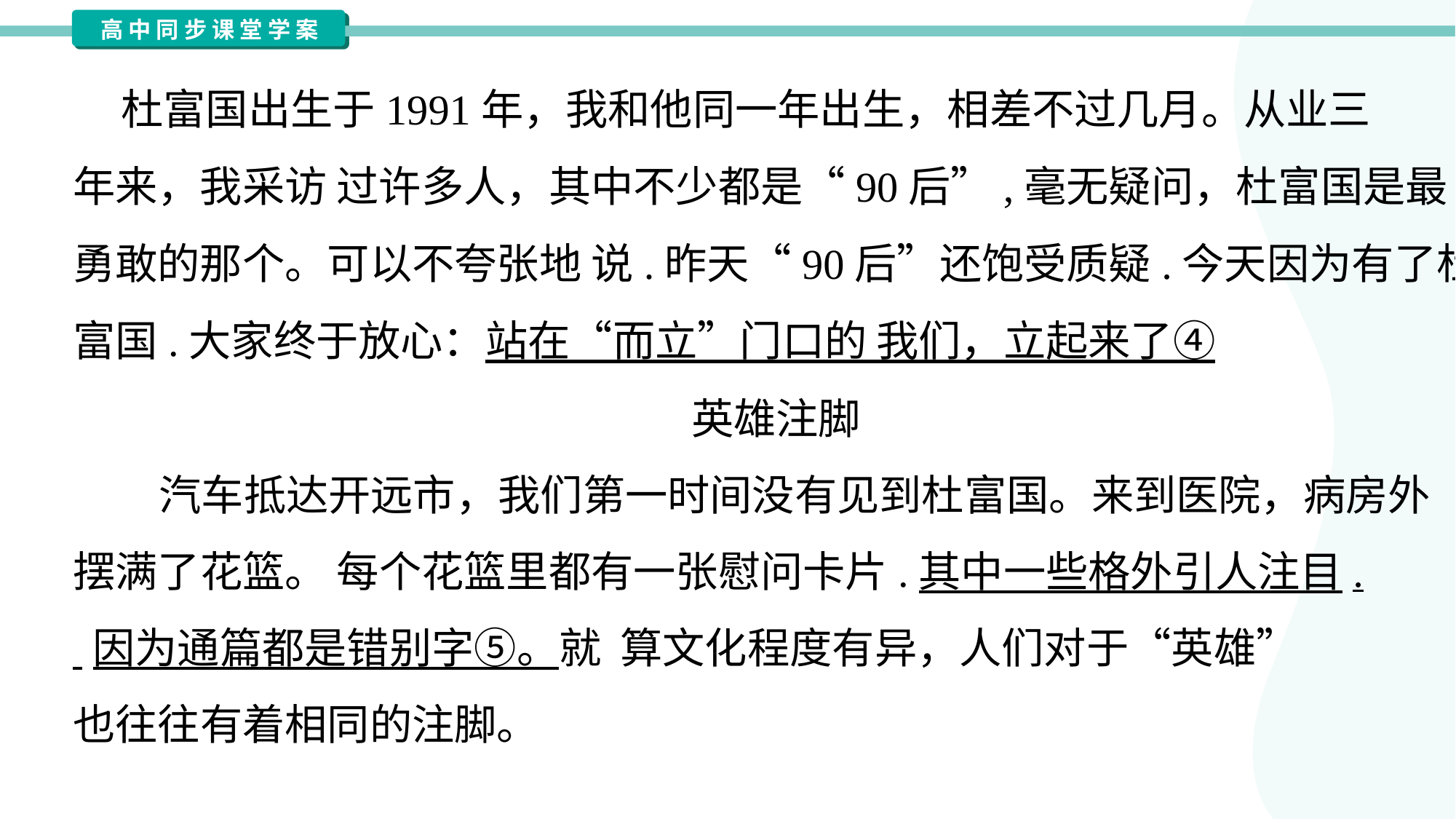

杜富国出生于1991年，我和他同一年出生，相差不过几月。从业三
年来，我采访 过许多人，其中不少都是“90后”,毫无疑问，杜富国是最
勇敢的那个。可以不夸张地 说.昨天“90后”还饱受质疑.今天因为有了杜
富国.大家终于放心：站在“而立”门口的 我们，立起来了④
英雄注脚
        汽车抵达开远市，我们第一时间没有见到杜富国。来到医院，病房外
摆满了花篮。 每个花篮里都有一张慰问卡片.其中一些格外引人注目.
 因为通篇都是错别字⑤。就  算文化程度有异，人们对于“英雄”
也往往有着相同的注脚。